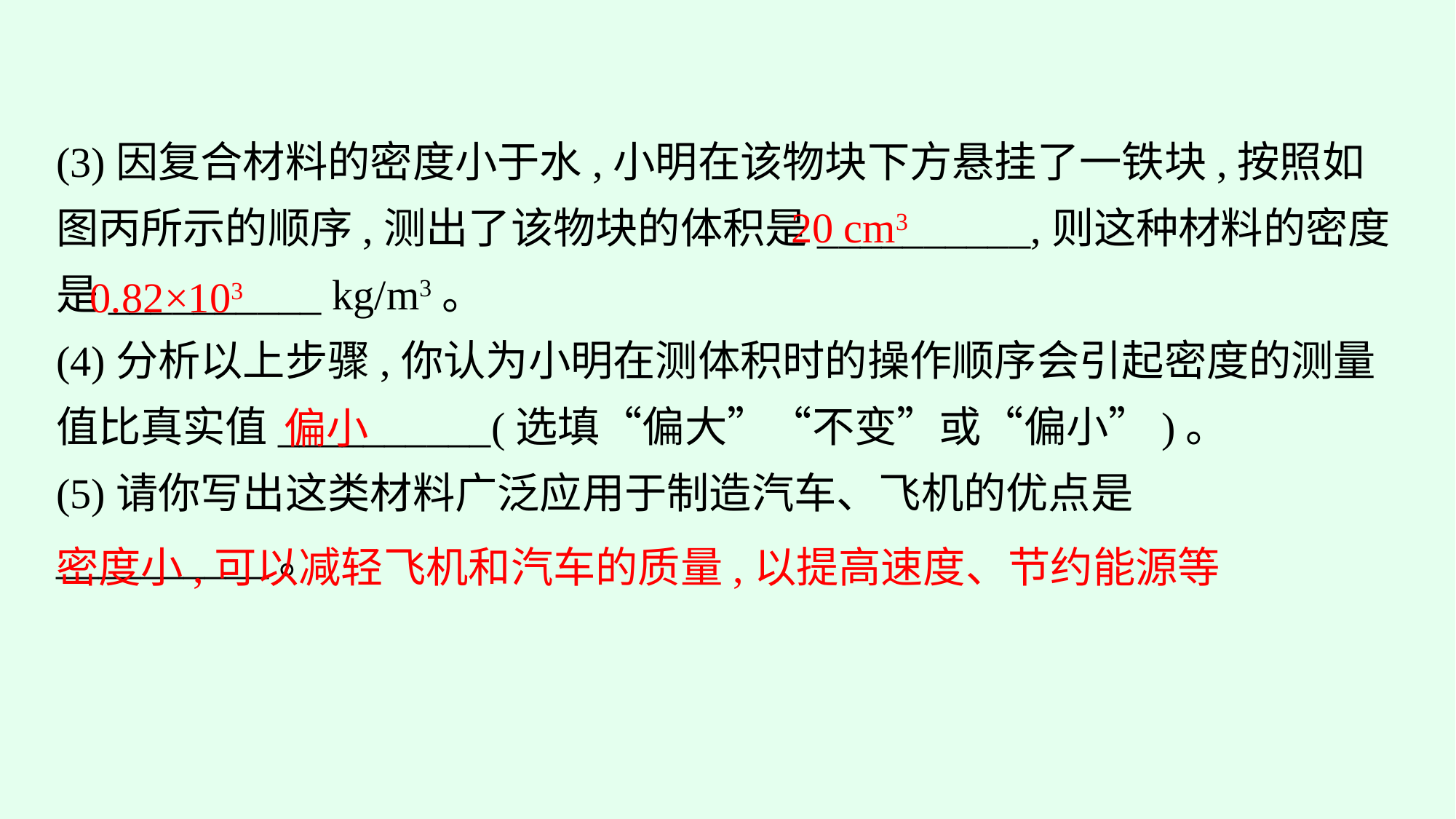

(3)因复合材料的密度小于水,小明在该物块下方悬挂了一铁块,按照如图丙所示的顺序,测出了该物块的体积是__________,则这种材料的密度是__________ kg/m3。
(4)分析以上步骤,你认为小明在测体积时的操作顺序会引起密度的测量值比真实值__________(选填“偏大”“不变”或“偏小”)。
(5)请你写出这类材料广泛应用于制造汽车、飞机的优点是__________。
20 cm3
0.82×103
偏小
密度小,可以减轻飞机和汽车的质量,以提高速度、节约能源等